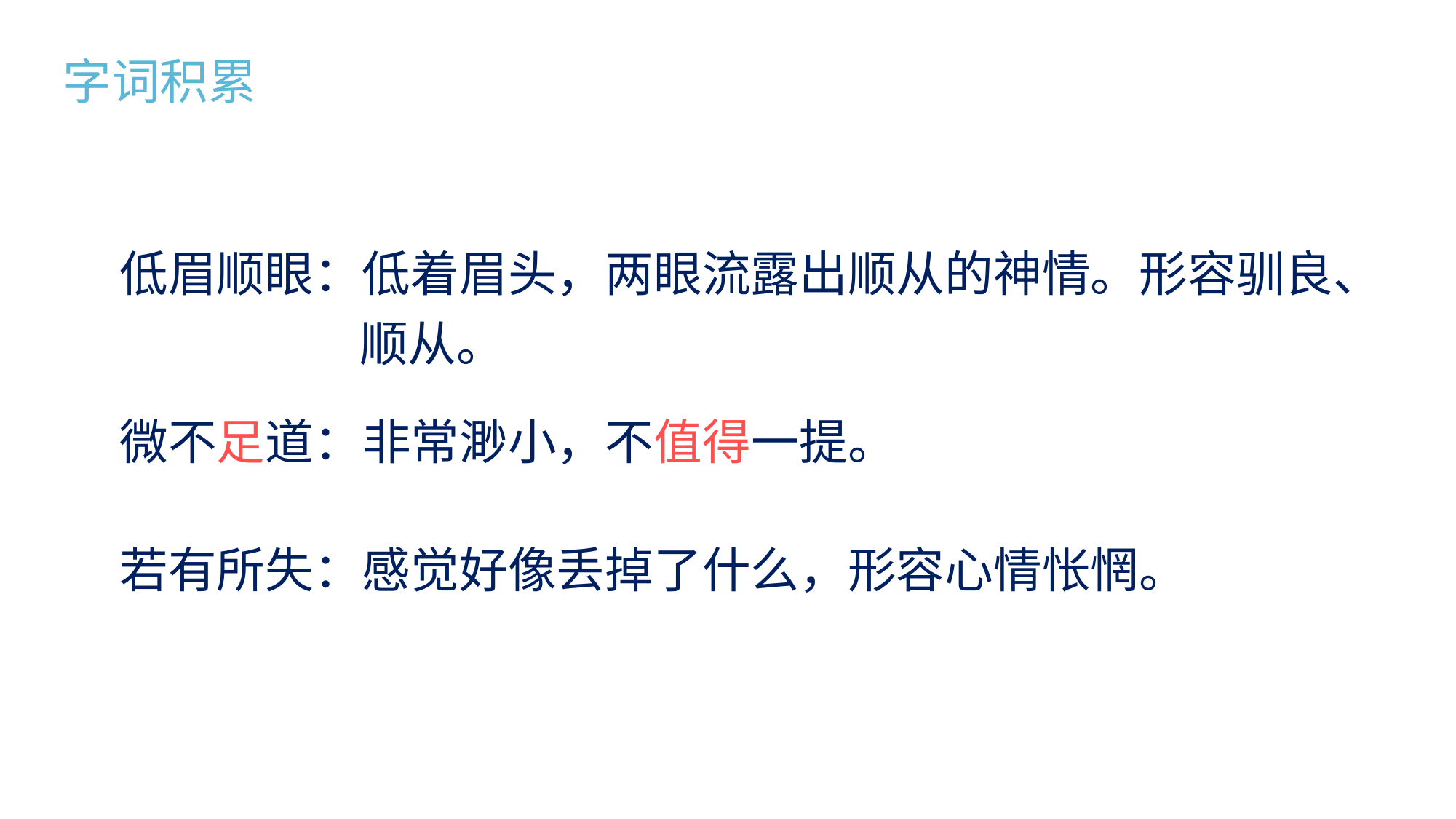

字词积累
低眉顺眼：低着眉头，两眼流露出顺从的神情。形容驯良、		  顺从。

微不足道：非常渺小，不值得一提。

若有所失：感觉好像丢掉了什么，形容心情怅惘。